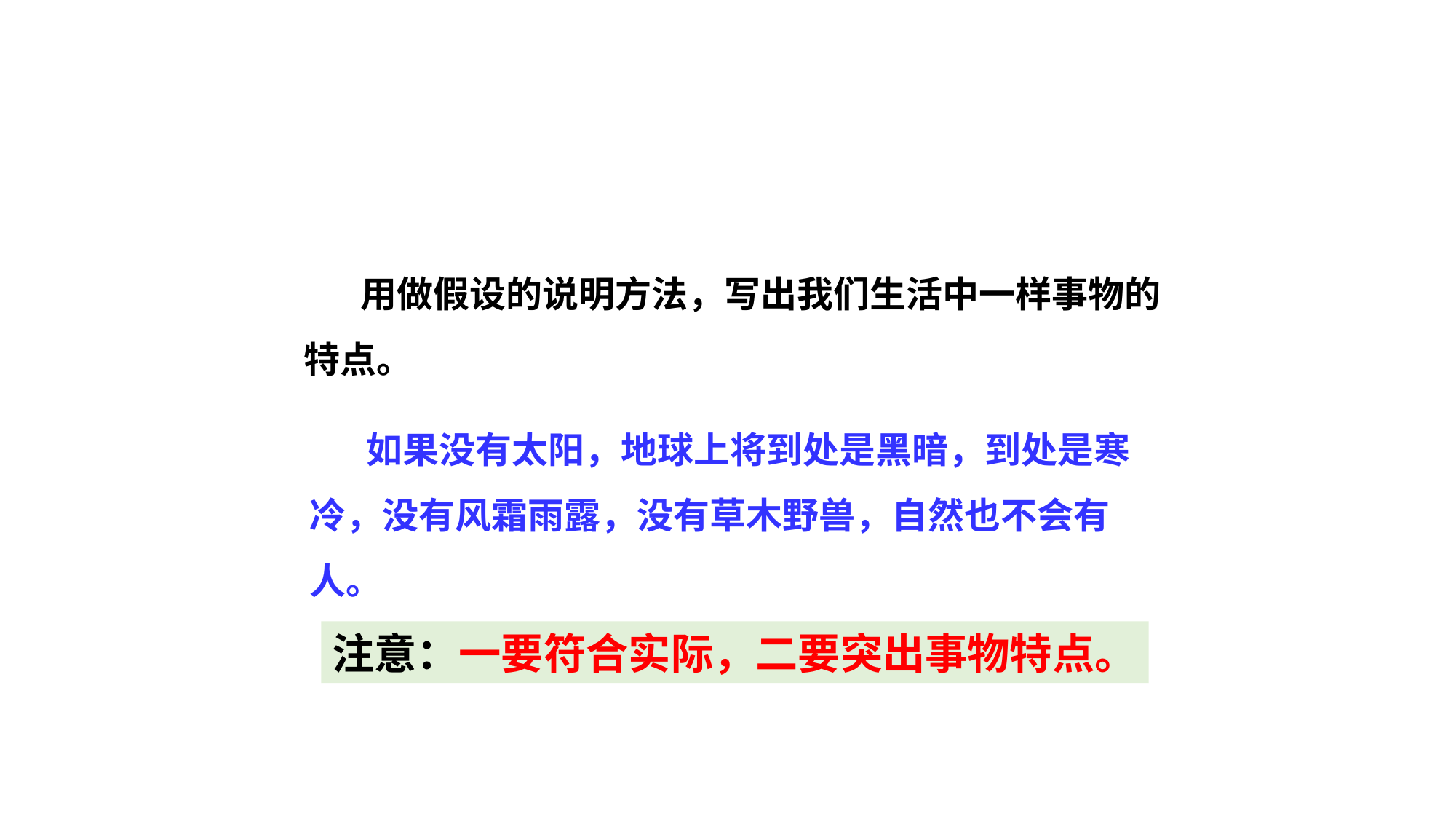

用做假设的说明方法，写出我们生活中一样事物的特点。
  如果没有太阳，地球上将到处是黑暗，到处是寒冷，没有风霜雨露，没有草木野兽，自然也不会有人。
注意：一要符合实际，二要突出事物特点。